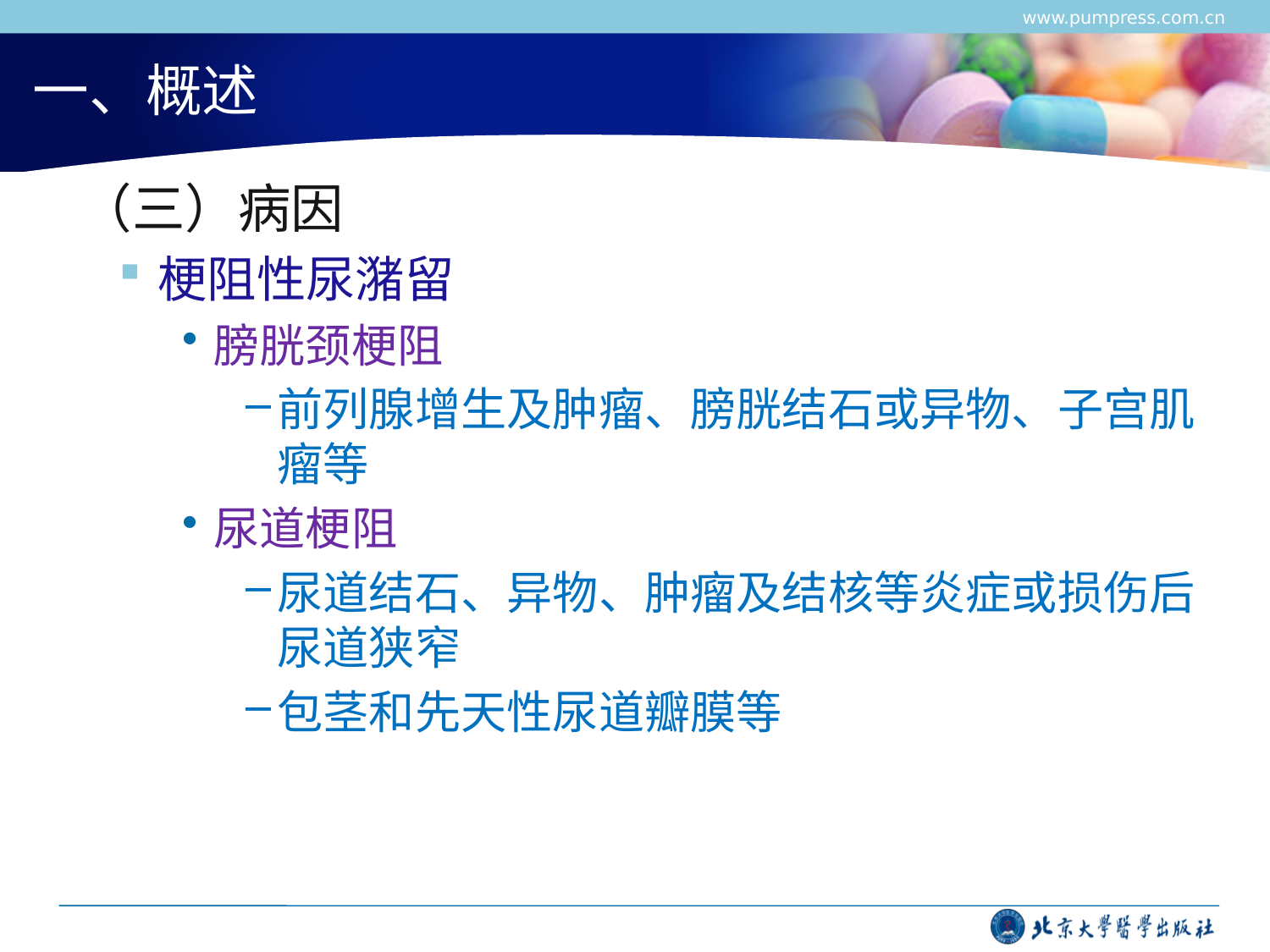

www.pumpress.com.cn
# 一、概述
 （三）病因
梗阻性尿潴留
膀胱颈梗阻
前列腺增生及肿瘤、膀胱结石或异物、子宫肌瘤等
尿道梗阻
尿道结石、异物、肿瘤及结核等炎症或损伤后尿道狭窄
包茎和先天性尿道瓣膜等